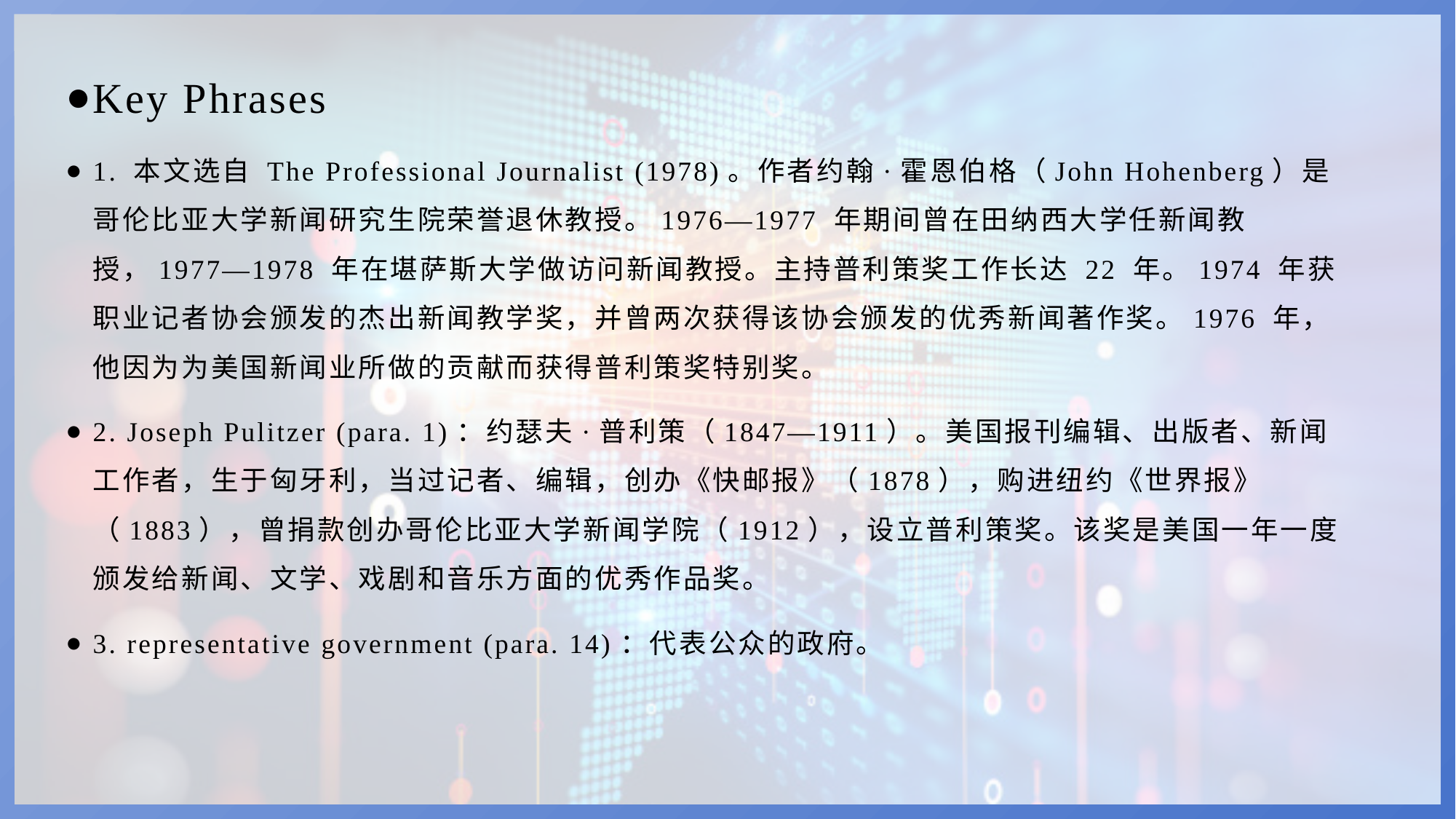

Key Phrases
1. 本文选自 The Professional Journalist (1978)。作者约翰·霍恩伯格（John Hohenberg）是哥伦比亚大学新闻研究生院荣誉退休教授。1976—1977 年期间曾在田纳西大学任新闻教授，1977—1978 年在堪萨斯大学做访问新闻教授。主持普利策奖工作长达 22 年。1974 年获职业记者协会颁发的杰出新闻教学奖，并曾两次获得该协会颁发的优秀新闻著作奖。1976 年，他因为为美国新闻业所做的贡献而获得普利策奖特别奖。
2. Joseph Pulitzer (para. 1)：约瑟夫·普利策（1847—1911）。美国报刊编辑、出版者、新闻工作者，生于匈牙利，当过记者、编辑，创办《快邮报》（1878），购进纽约《世界报》（1883），曾捐款创办哥伦比亚大学新闻学院（1912），设立普利策奖。该奖是美国一年一度颁发给新闻、文学、戏剧和音乐方面的优秀作品奖。
3. representative government (para. 14)：代表公众的政府。